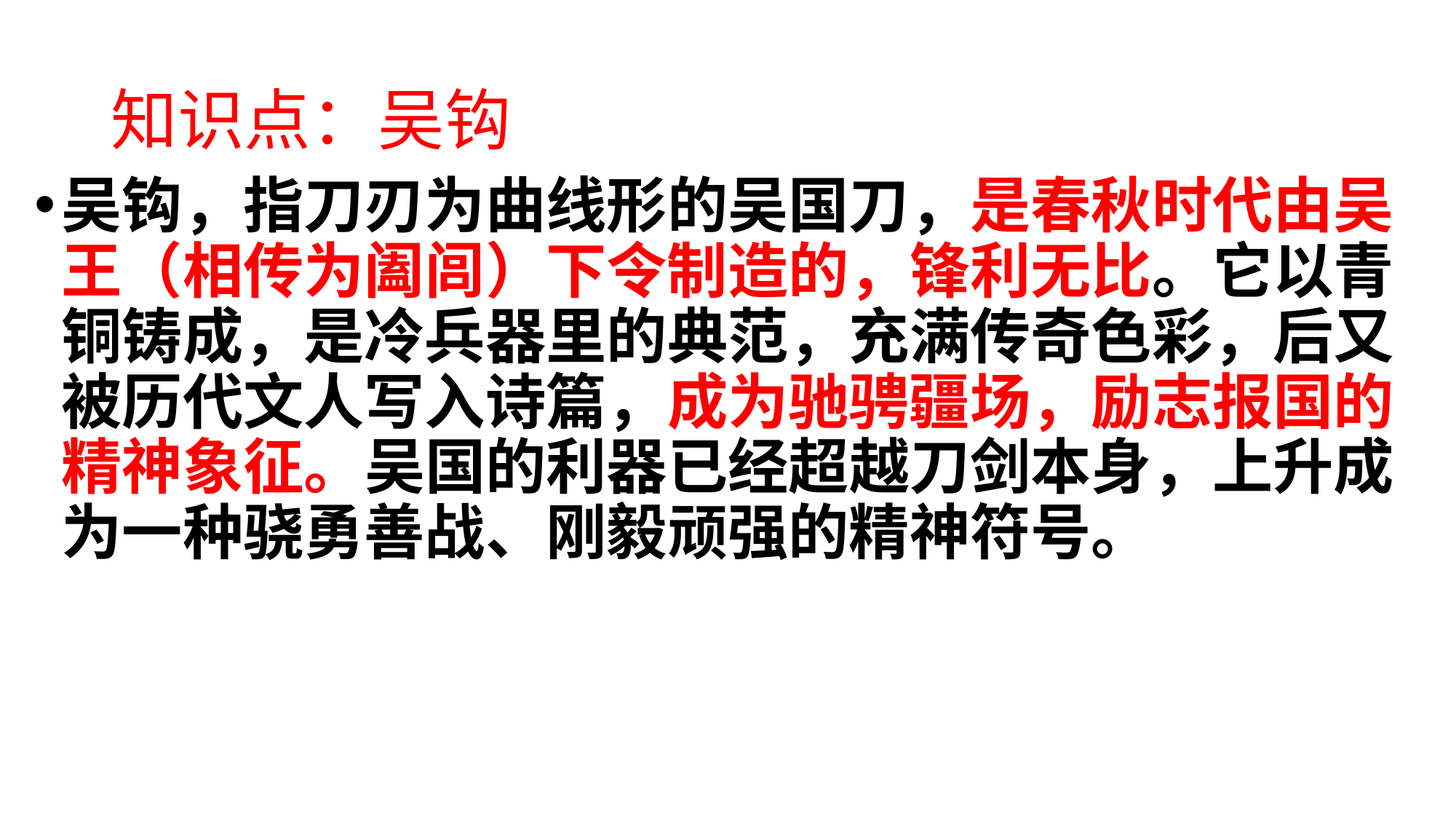

# 知识点：吴钩
吴钩，指刀刃为曲线形的吴国刀，是春秋时代由吴王（相传为阖闾）下令制造的，锋利无比。它以青铜铸成，是冷兵器里的典范，充满传奇色彩，后又被历代文人写入诗篇，成为驰骋疆场，励志报国的精神象征。吴国的利器已经超越刀剑本身，上升成为一种骁勇善战、刚毅顽强的精神符号。